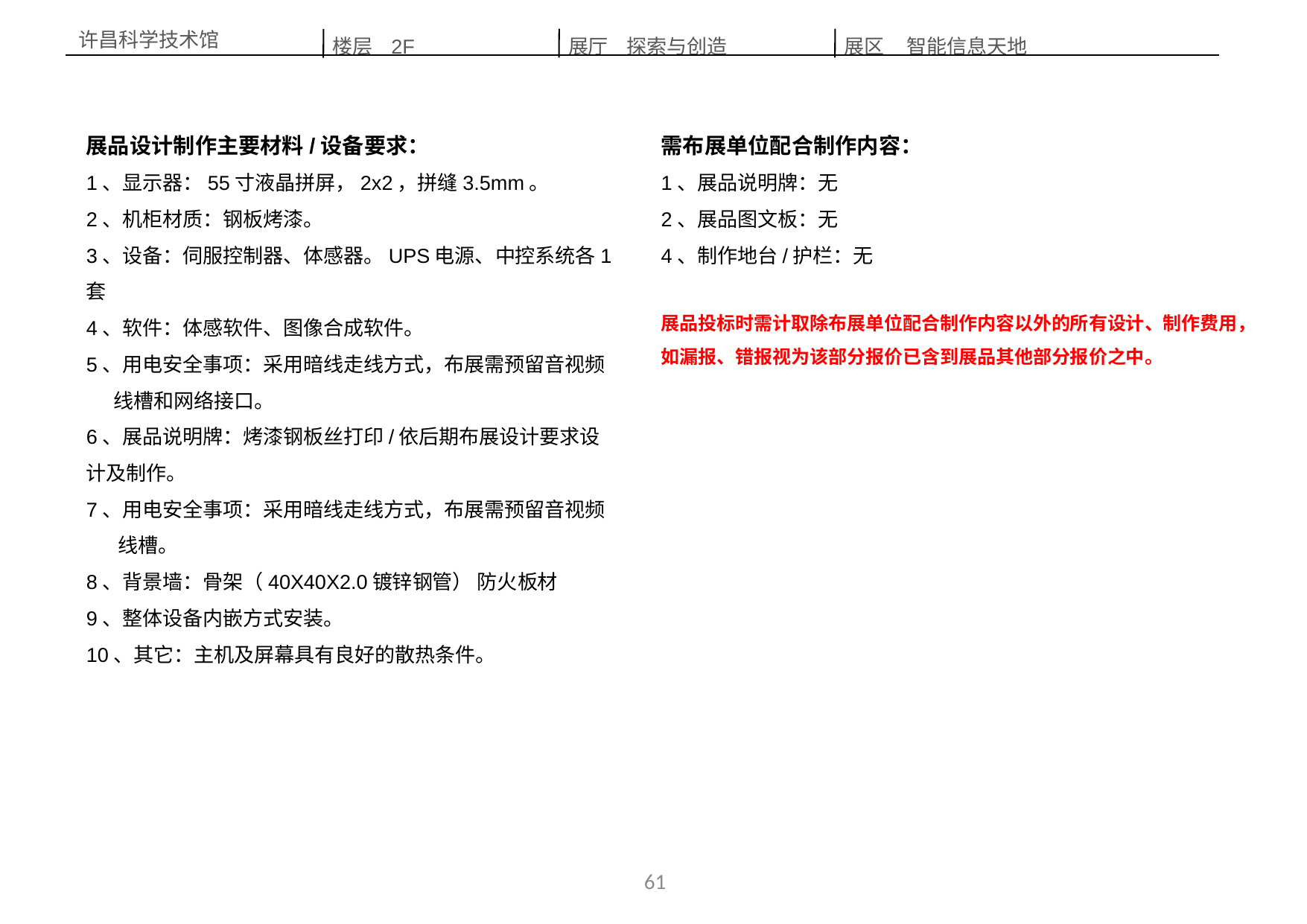

楼层   2F
展区     智能信息天地
展厅    探索与创造
许昌科学技术馆

展品设计制作主要材料/设备要求：
1、显示器：55寸液晶拼屏，2x2，拼缝3.5mm。
2、机柜材质：钢板烤漆。
3、设备：伺服控制器、体感器。UPS电源、中控系统各1套
4、软件：体感软件、图像合成软件。
5、用电安全事项：采用暗线走线方式，布展需预留音视频
     线槽和网络接口。
6、展品说明牌：烤漆钢板丝打印/依后期布展设计要求设计及制作。
7、用电安全事项：采用暗线走线方式，布展需预留音视频
      线槽。
8、背景墙：骨架（40X40X2.0镀锌钢管） 防火板材
9、整体设备内嵌方式安装。
10、其它：主机及屏幕具有良好的散热条件。

需布展单位配合制作内容：
1、展品说明牌：无
2、展品图文板：无
4、制作地台/护栏：无

展品投标时需计取除布展单位配合制作内容以外的所有设计、制作费用，如漏报、错报视为该部分报价已含到展品其他部分报价之中。
61